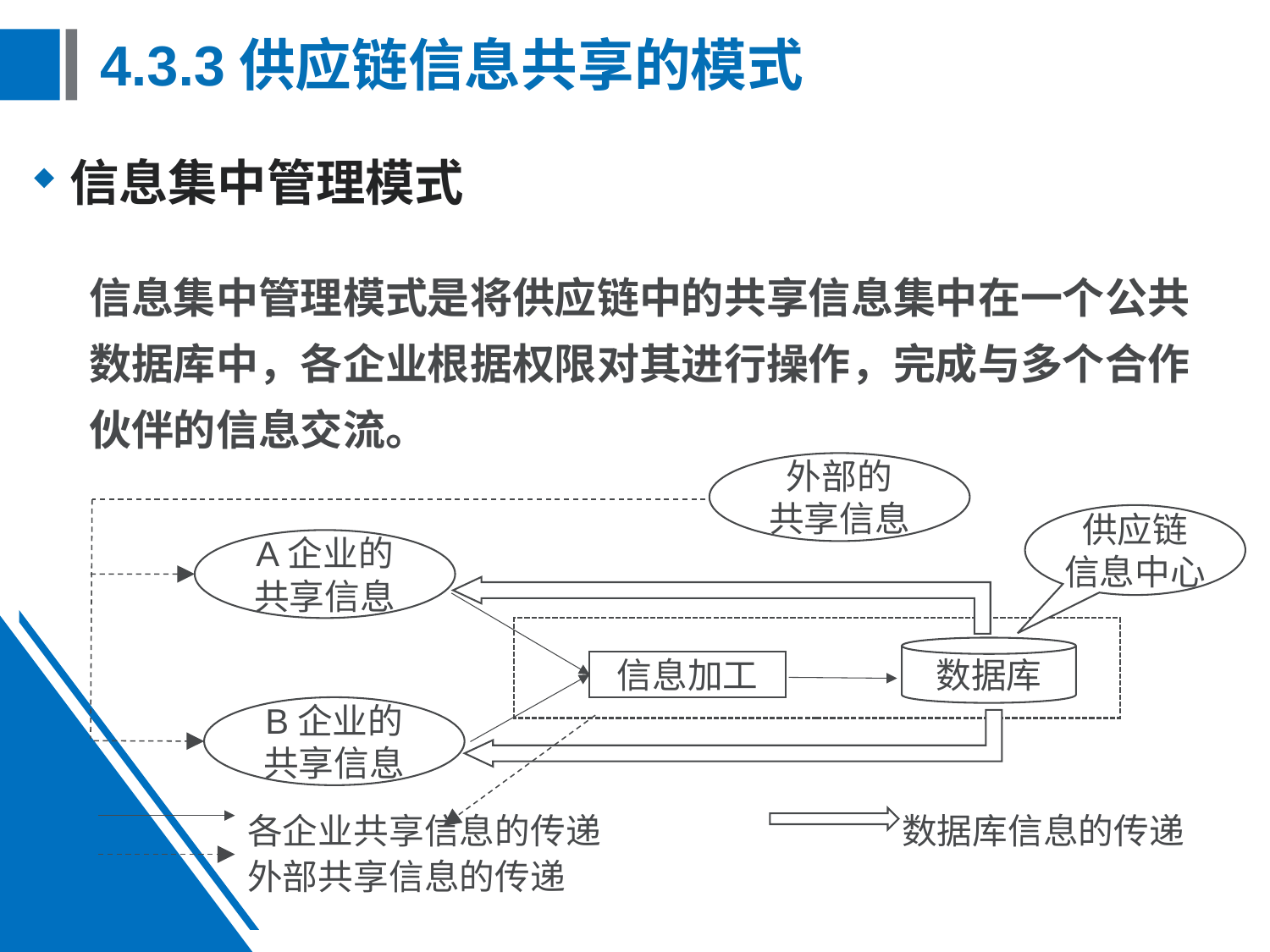

# 4.3.3供应链信息共享的模式
信息集中管理模式
信息集中管理模式是将供应链中的共享信息集中在一个公共数据库中，各企业根据权限对其进行操作，完成与多个合作伙伴的信息交流。

外部的
共享信息

供应链
信息中心
A企业的
共享信息

数据库
信息加工
B企业的
共享信息

各企业共享信息的传递
数据库信息的传递
外部共享信息的传递